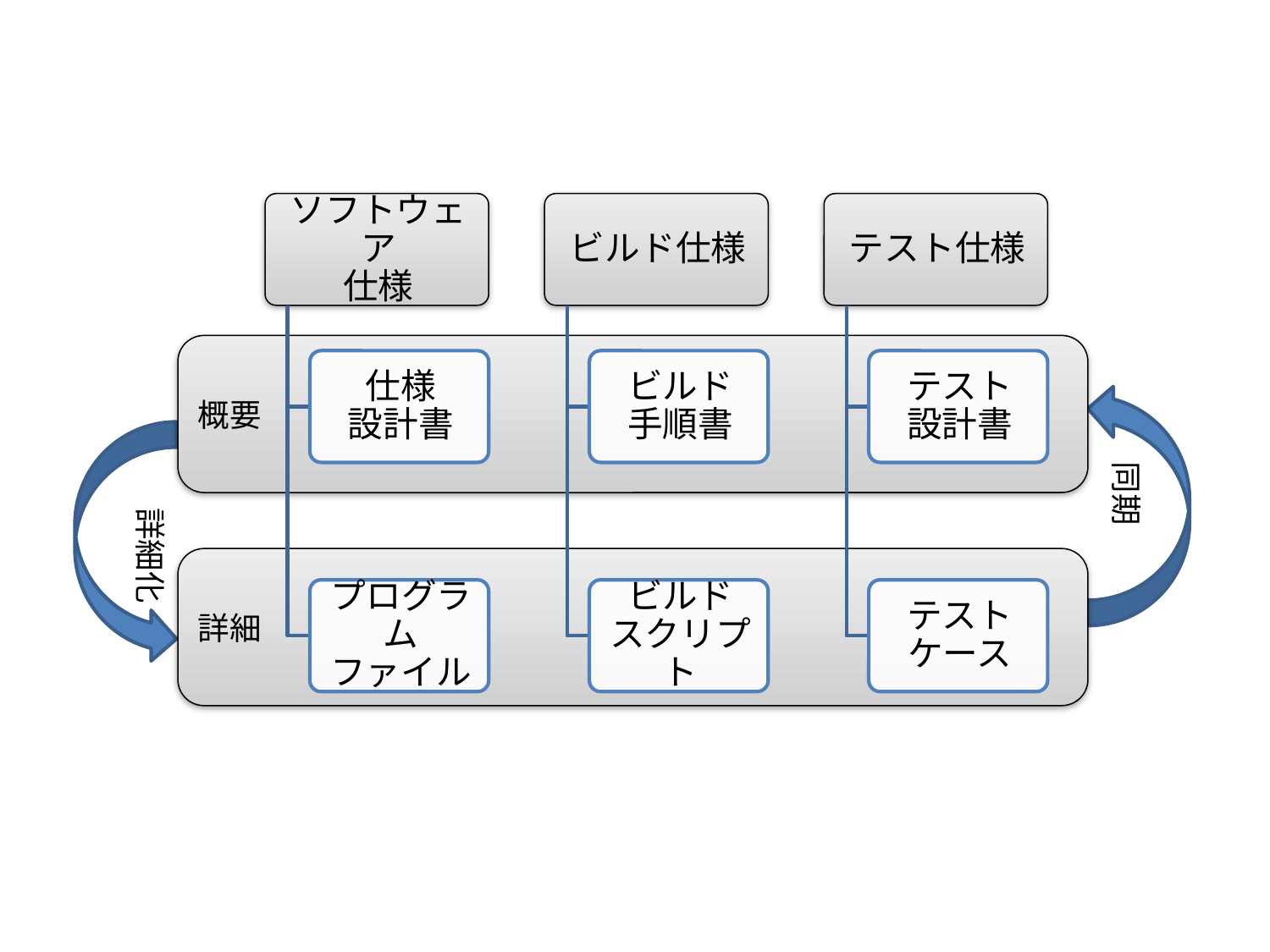

ソフトウェア
仕様
仕様
設計書
プログラム
ファイル
ビルド仕様
ビルド
手順書
ビルド
スクリプト
テスト仕様
テスト
設計書
テスト
ケース
概要

詳細
同期
詳細化